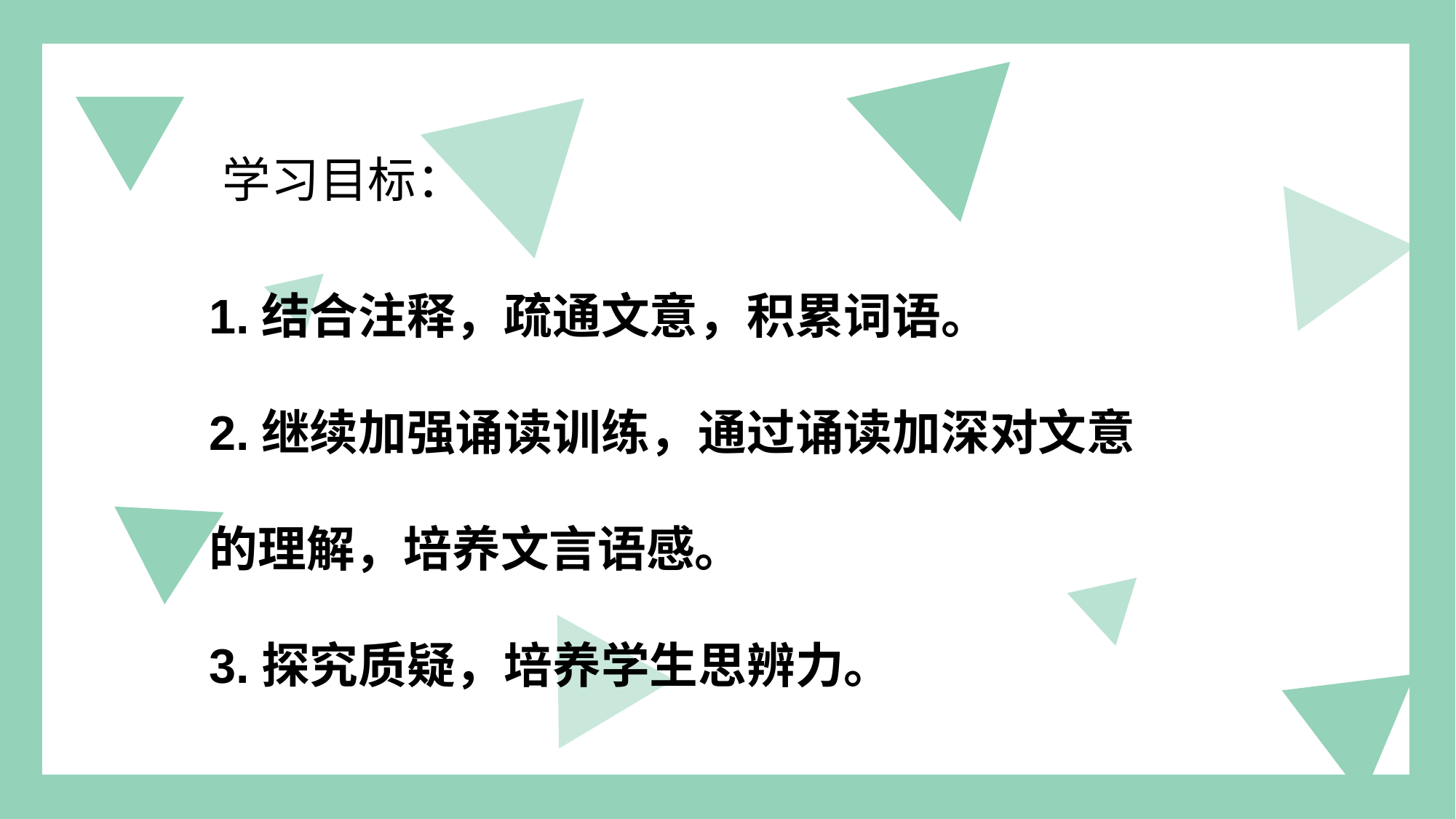

学习目标：

1.结合注释，疏通文意，积累词语。
2.继续加强诵读训练，通过诵读加深对文意的理解，培养文言语感。
3.探究质疑，培养学生思辨力。